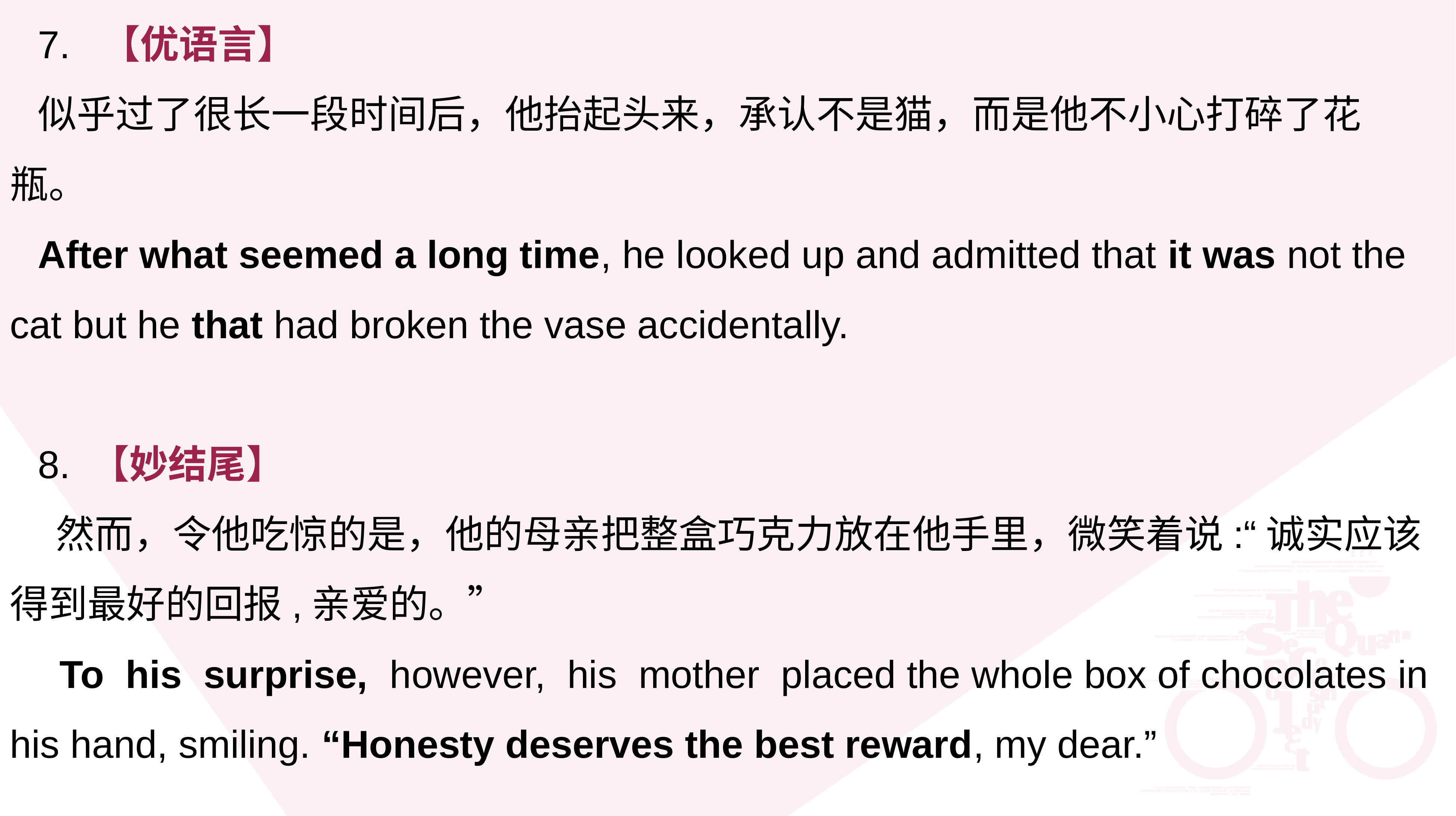

7.  【优语言】
似乎过了很长一段时间后，他抬起头来，承认不是猫，而是他不小心打碎了花瓶。
After what seemed a long time, he looked up and admitted that it was not the cat but he that had broken the vase accidentally.

8. 【妙结尾】
 然而，令他吃惊的是，他的母亲把整盒巧克力放在他手里，微笑着说:“诚实应该得到最好的回报,亲爱的。”
  To  his  surprise,  however,  his  mother  placed the whole box of chocolates in his hand, smiling. “Honesty deserves the best reward, my dear.”